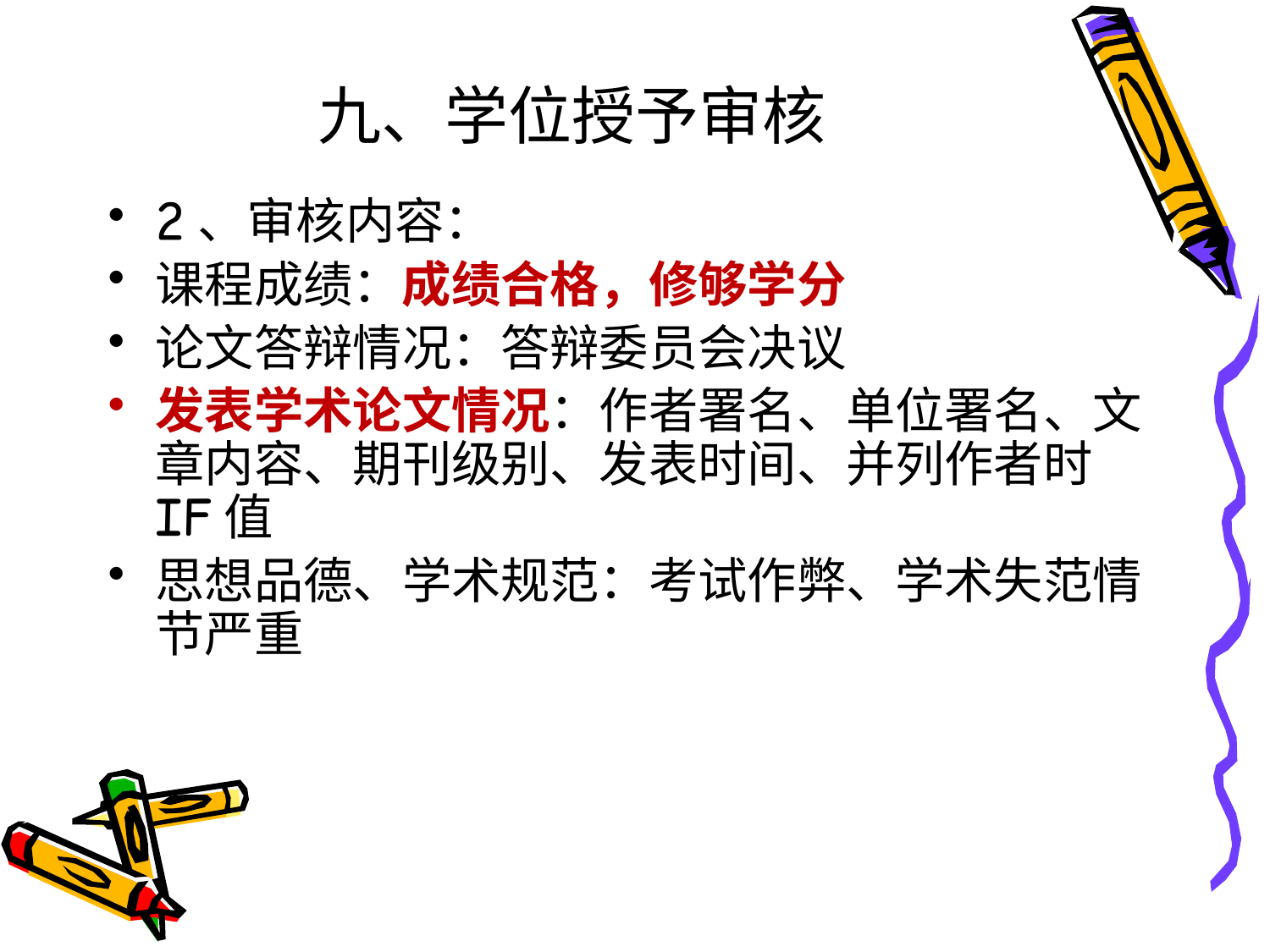

# 九、学位授予审核
2、审核内容：
课程成绩：成绩合格，修够学分
论文答辩情况：答辩委员会决议
发表学术论文情况：作者署名、单位署名、文章内容、期刊级别、发表时间、并列作者时IF值
思想品德、学术规范：考试作弊、学术失范情节严重